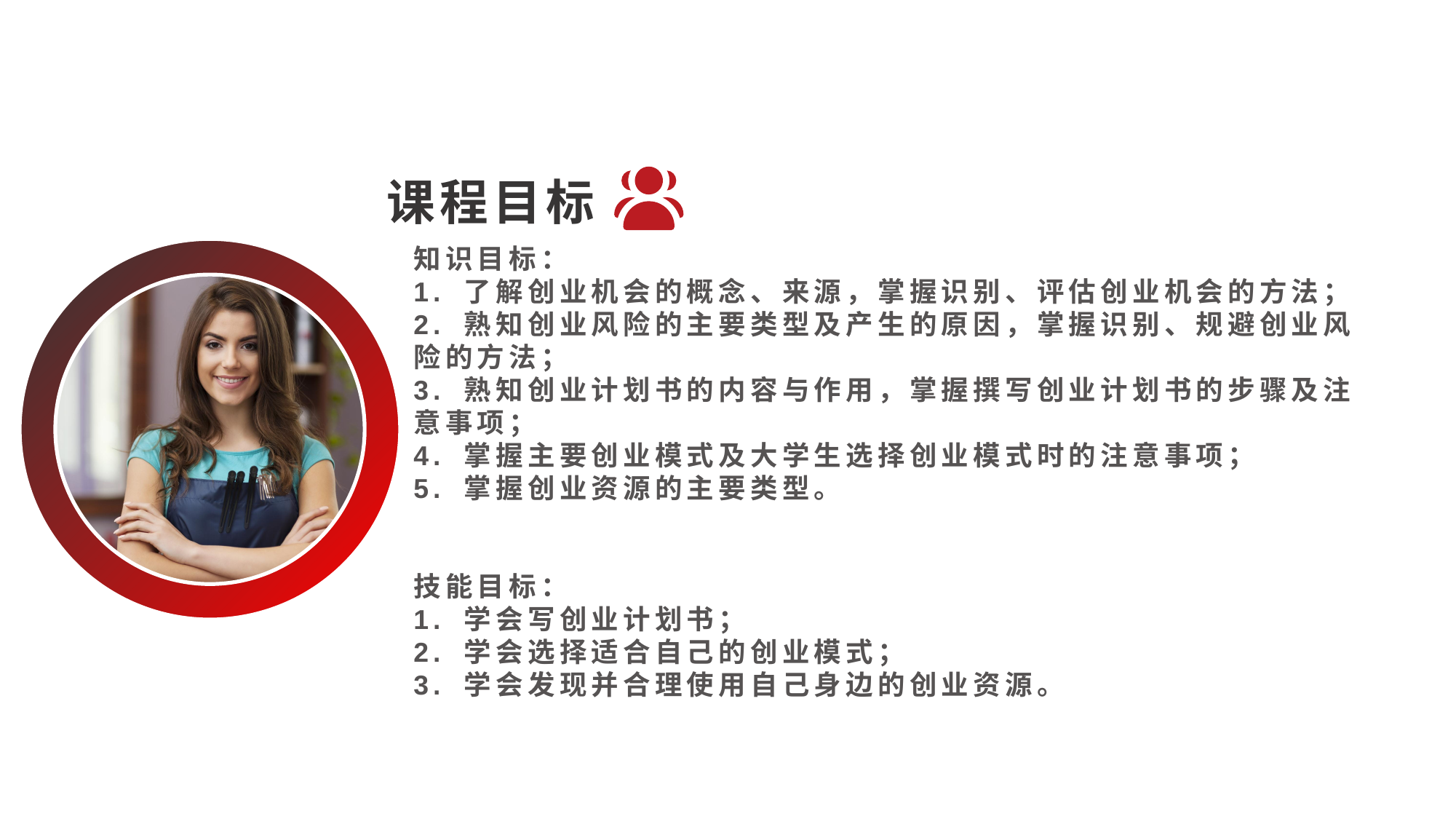

课程目标

知识目标：
1. 了解创业机会的概念、来源，掌握识别、评估创业机会的方法；
2. 熟知创业风险的主要类型及产生的原因，掌握识别、规避创业风险的方法；
3. 熟知创业计划书的内容与作用，掌握撰写创业计划书的步骤及注意事项；
4. 掌握主要创业模式及大学生选择创业模式时的注意事项；
5. 掌握创业资源的主要类型。

技能目标：
1. 学会写创业计划书；
2. 学会选择适合自己的创业模式；
3. 学会发现并合理使用自己身边的创业资源。